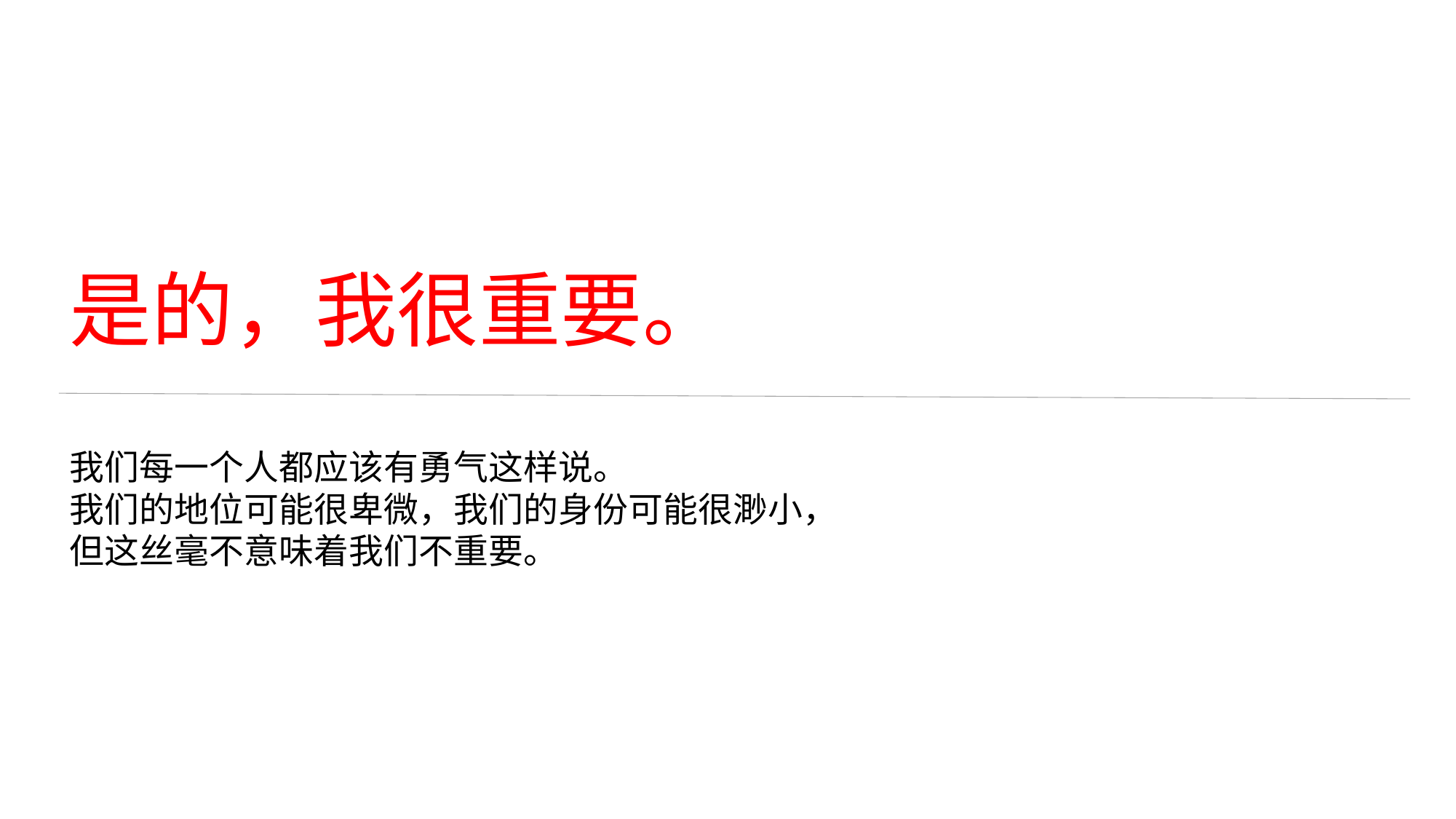

是的，我很重要。
我们每一个人都应该有勇气这样说。
我们的地位可能很卑微，我们的身份可能很渺小，
但这丝毫不意味着我们不重要。